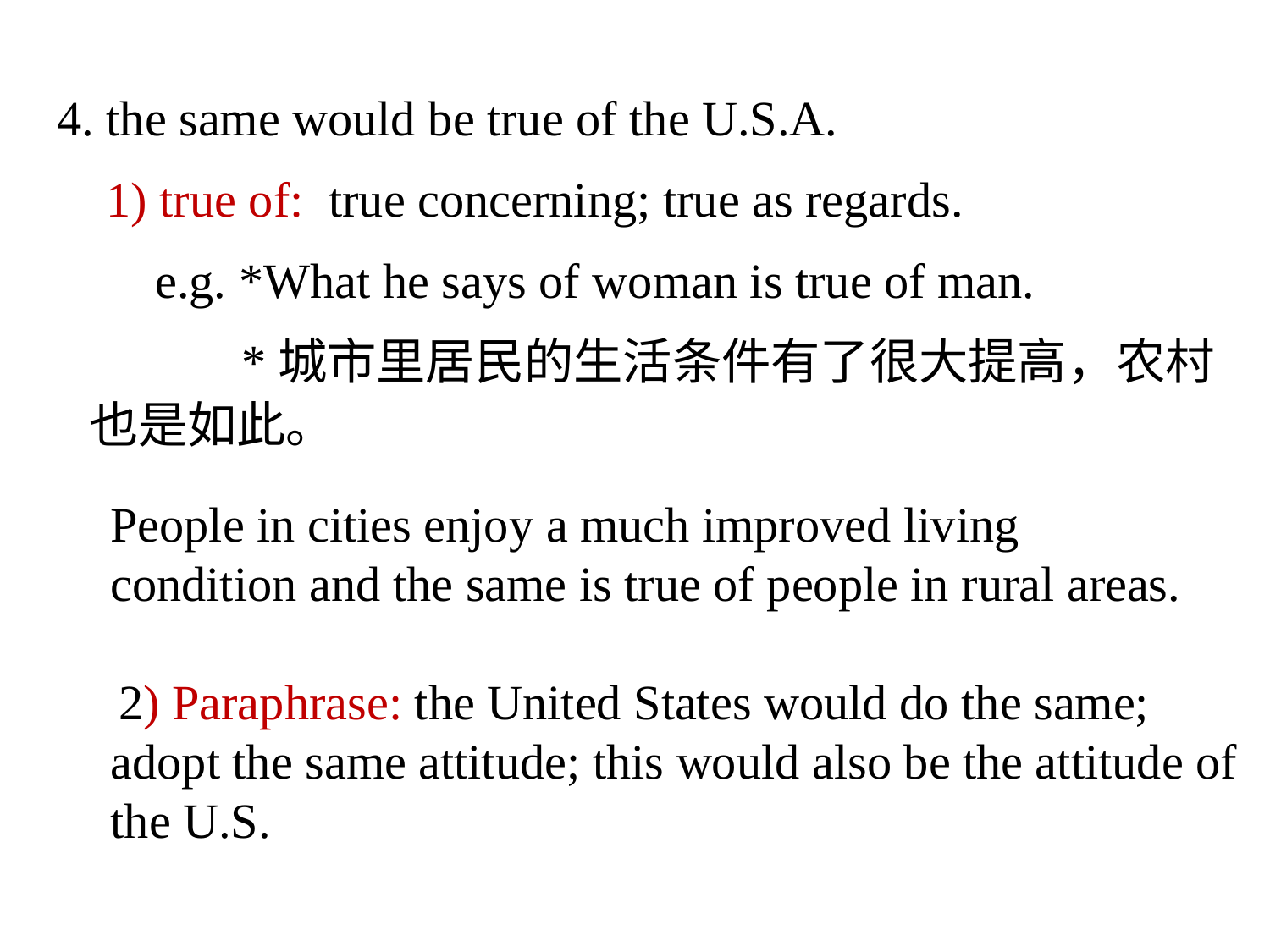

4. the same would be true of the U.S.A.
    1) true of:  true concerning; true as regards.
        e.g. *What he says of woman is true of man.
               *城市里居民的生活条件有了很大提高，农村也是如此。
People in cities enjoy a much improved living condition and the same is true of people in rural areas.
 2) Paraphrase: the United States would do the same;
adopt the same attitude; this would also be the attitude of the U.S.